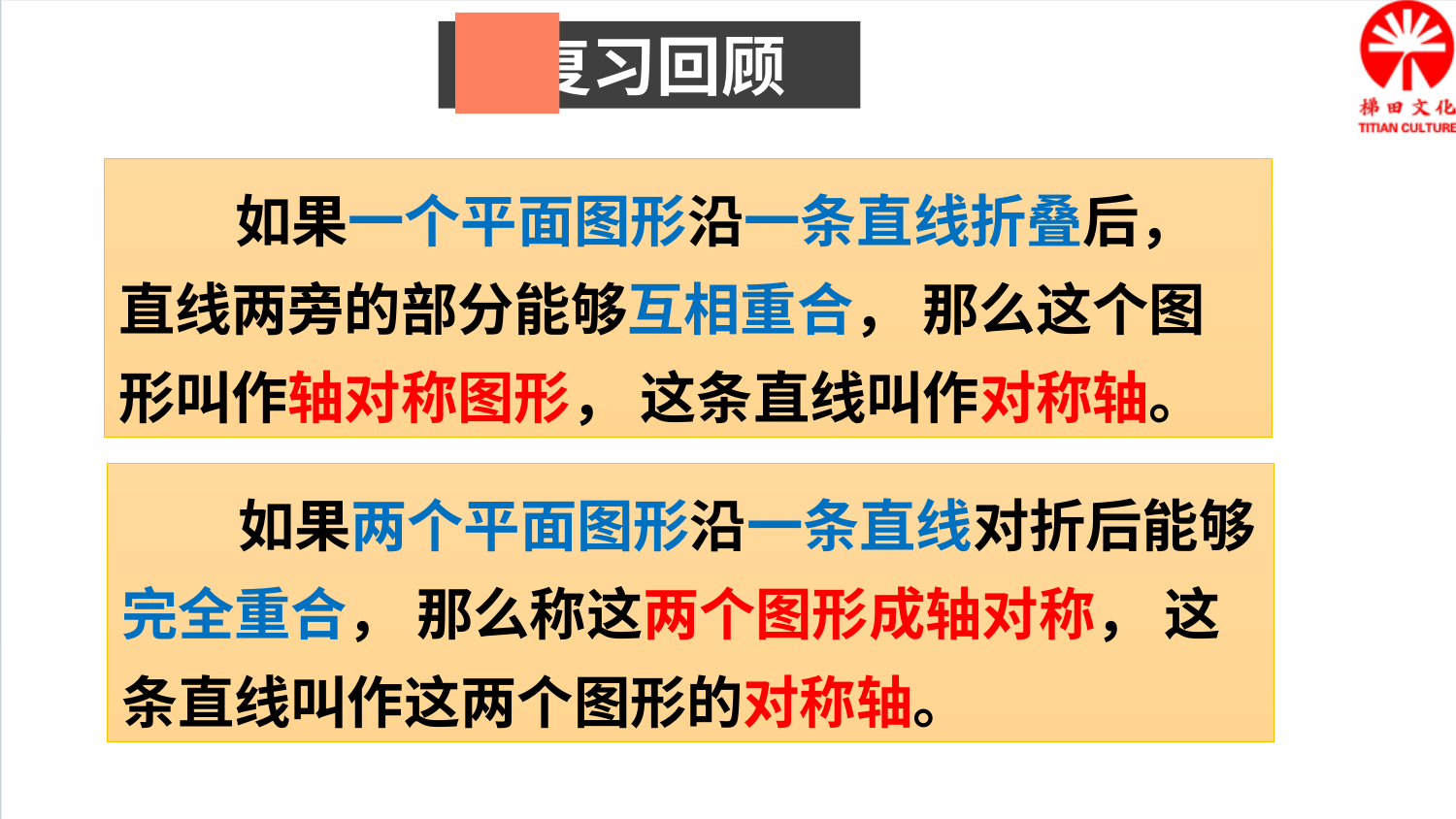

复习回顾
        如果一个平面图形沿一条直线折叠后， 直线两旁的部分能够互相重合， 那么这个图形叫作轴对称图形， 这条直线叫作对称轴。
        如果两个平面图形沿一条直线对折后能够完全重合， 那么称这两个图形成轴对称， 这条直线叫作这两个图形的对称轴。